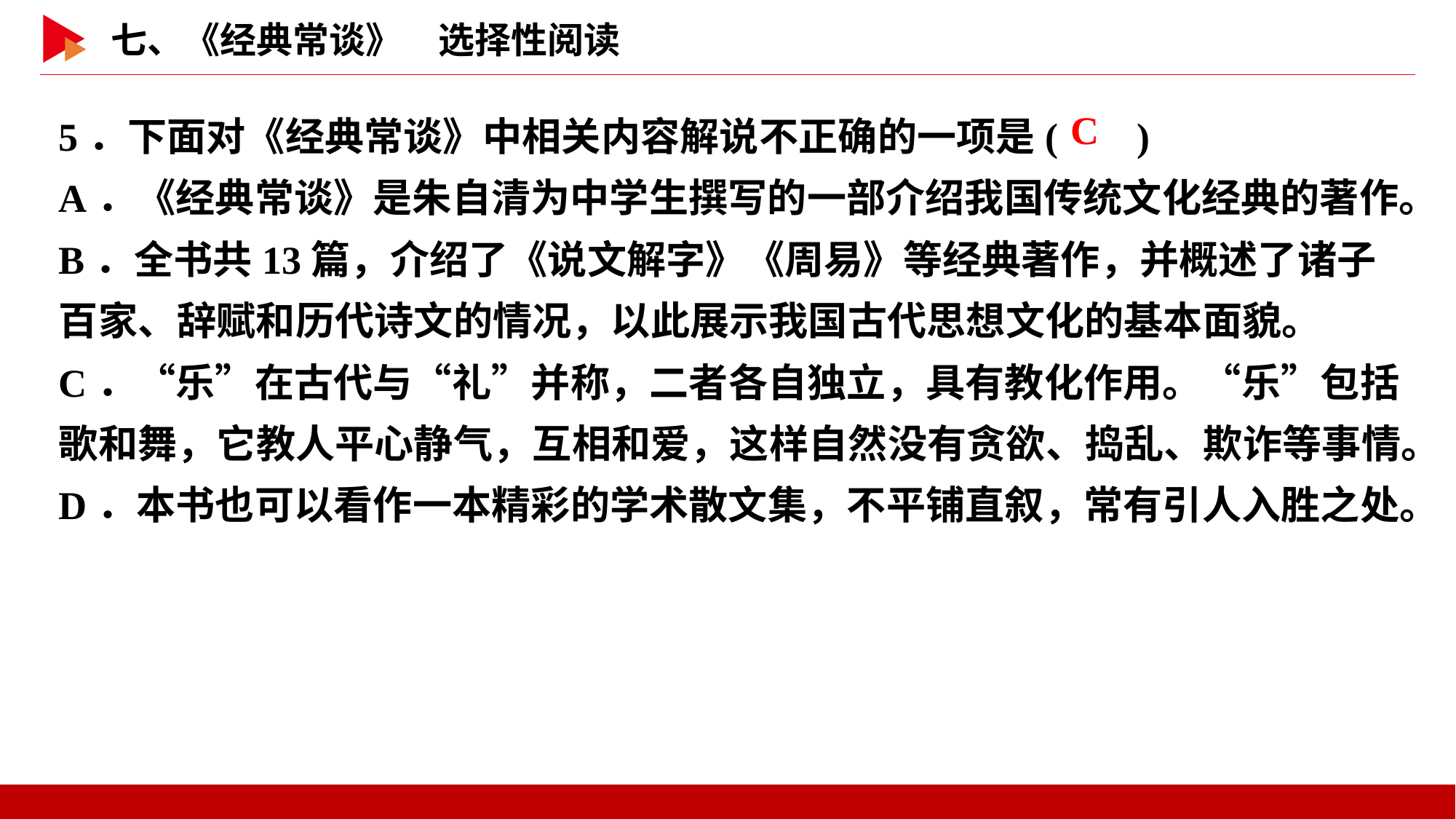

5．下面对《经典常谈》中相关内容解说不正确的一项是(        )
A．《经典常谈》是朱自清为中学生撰写的一部介绍我国传统文化经典的著作。
B．全书共13篇，介绍了《说文解字》《周易》等经典著作，并概述了诸子百家、辞赋和历代诗文的情况，以此展示我国古代思想文化的基本面貌。
C．“乐”在古代与“礼”并称，二者各自独立，具有教化作用。“乐”包括歌和舞，它教人平心静气，互相和爱，这样自然没有贪欲、捣乱、欺诈等事情。
D．本书也可以看作一本精彩的学术散文集，不平铺直叙，常有引人入胜之处。
   C